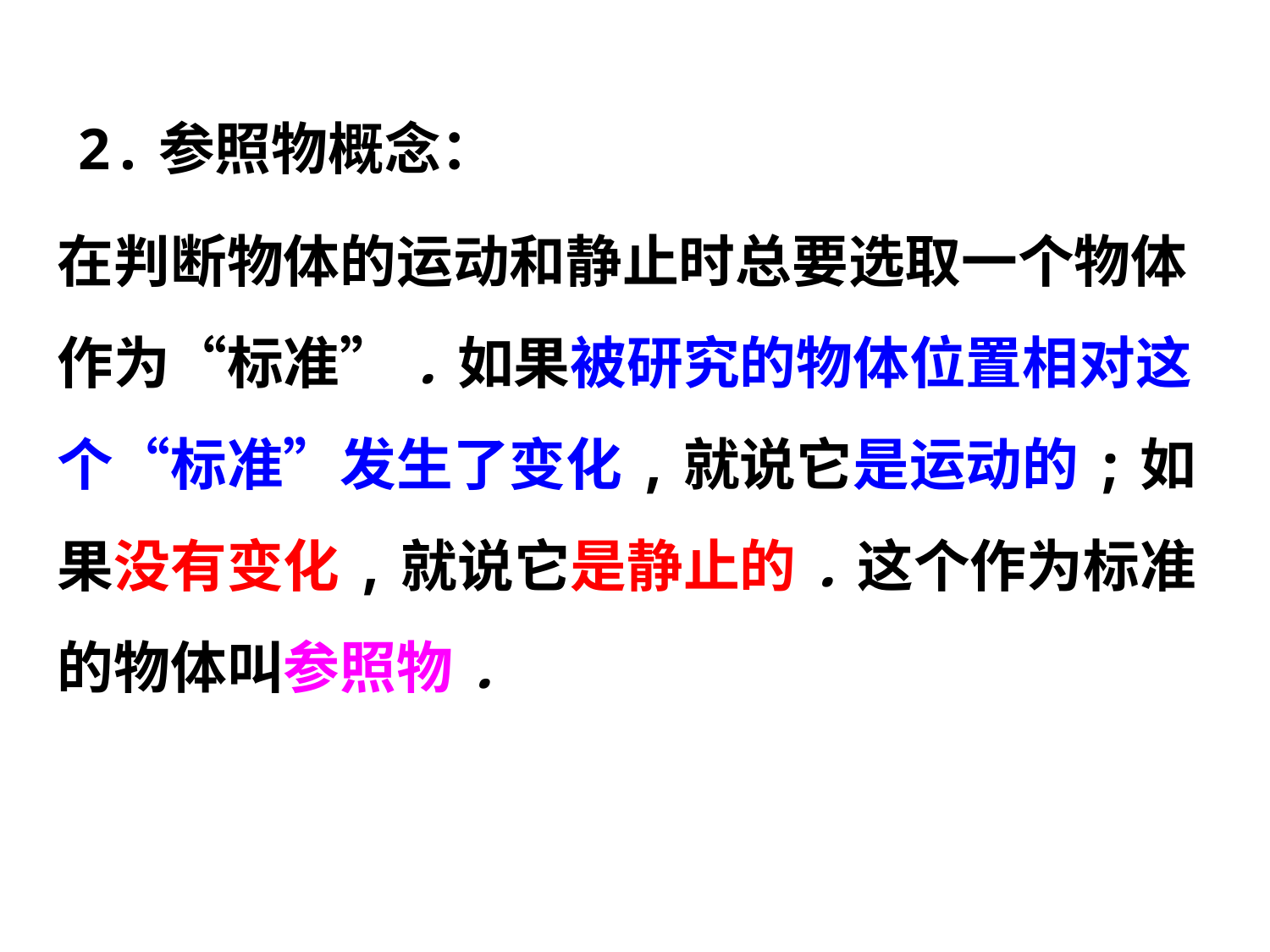

2.参照物概念：
在判断物体的运动和静止时总要选取一个物体作为“标准”.如果被研究的物体位置相对这个“标准”发生了变化,就说它是运动的;如果没有变化,就说它是静止的.这个作为标准的物体叫参照物.